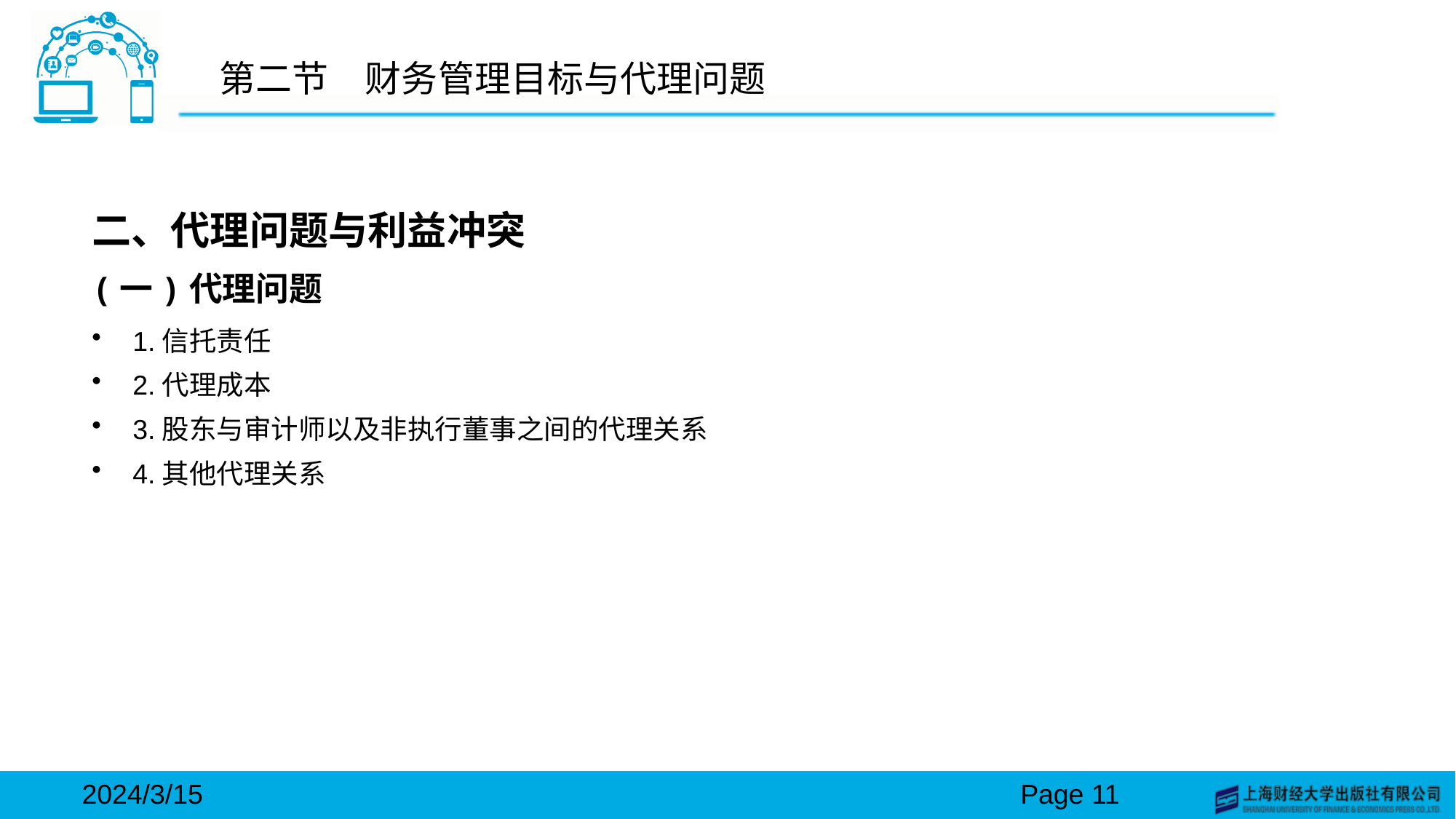

# 第二节　财务管理目标与代理问题
二、代理问题与利益冲突
(一)代理问题
1.信托责任
2.代理成本
3.股东与审计师以及非执行董事之间的代理关系
4.其他代理关系

2024/3/15
Page 11